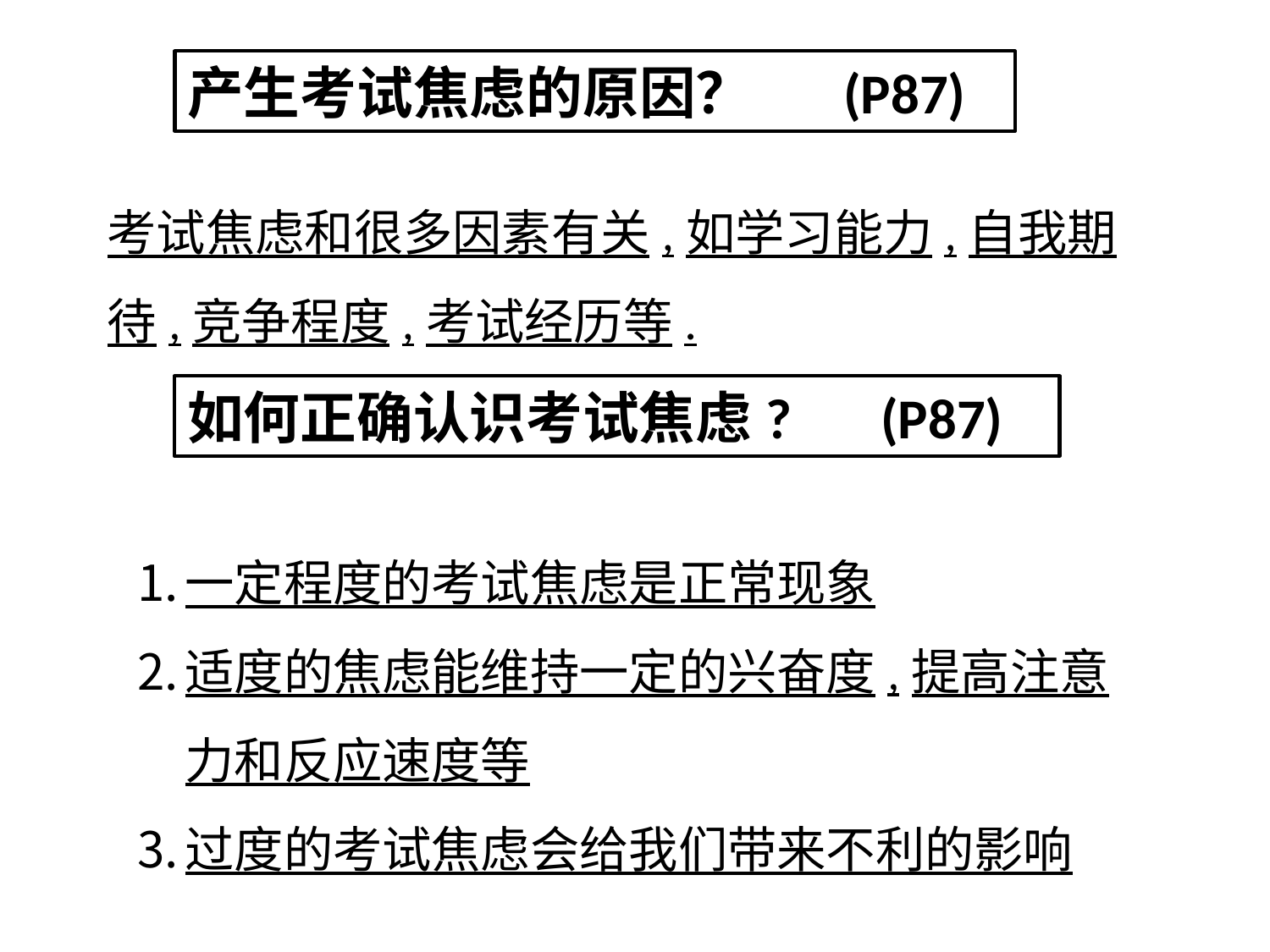

产生考试焦虑的原因？      (P87)
考试焦虑和很多因素有关,如学习能力,自我期待,竞争程度,考试经历等.
如何正确认识考试焦虑?       (P87)
一定程度的考试焦虑是正常现象
适度的焦虑能维持一定的兴奋度,提高注意力和反应速度等
过度的考试焦虑会给我们带来不利的影响